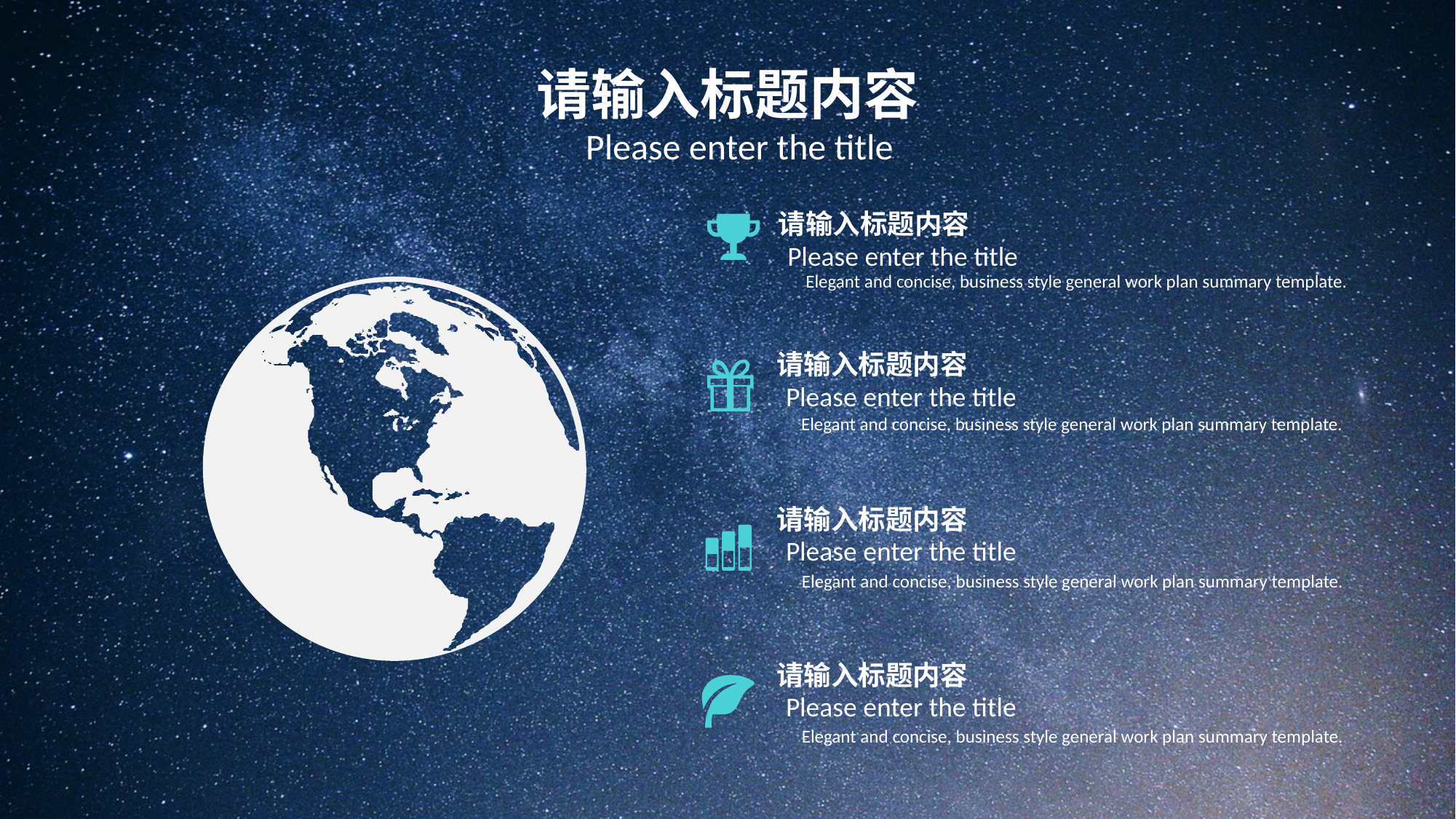

1
请输入标题内容
Please enter the title
请输入标题内容
Please enter the title

Elegant and concise, business style general work plan summary template.

请输入标题内容
Please enter the title

Elegant and concise, business style general work plan summary template.
请输入标题内容
Please enter the title

Elegant and concise, business style general work plan summary template.
请输入标题内容
Please enter the title

Elegant and concise, business style general work plan summary template.